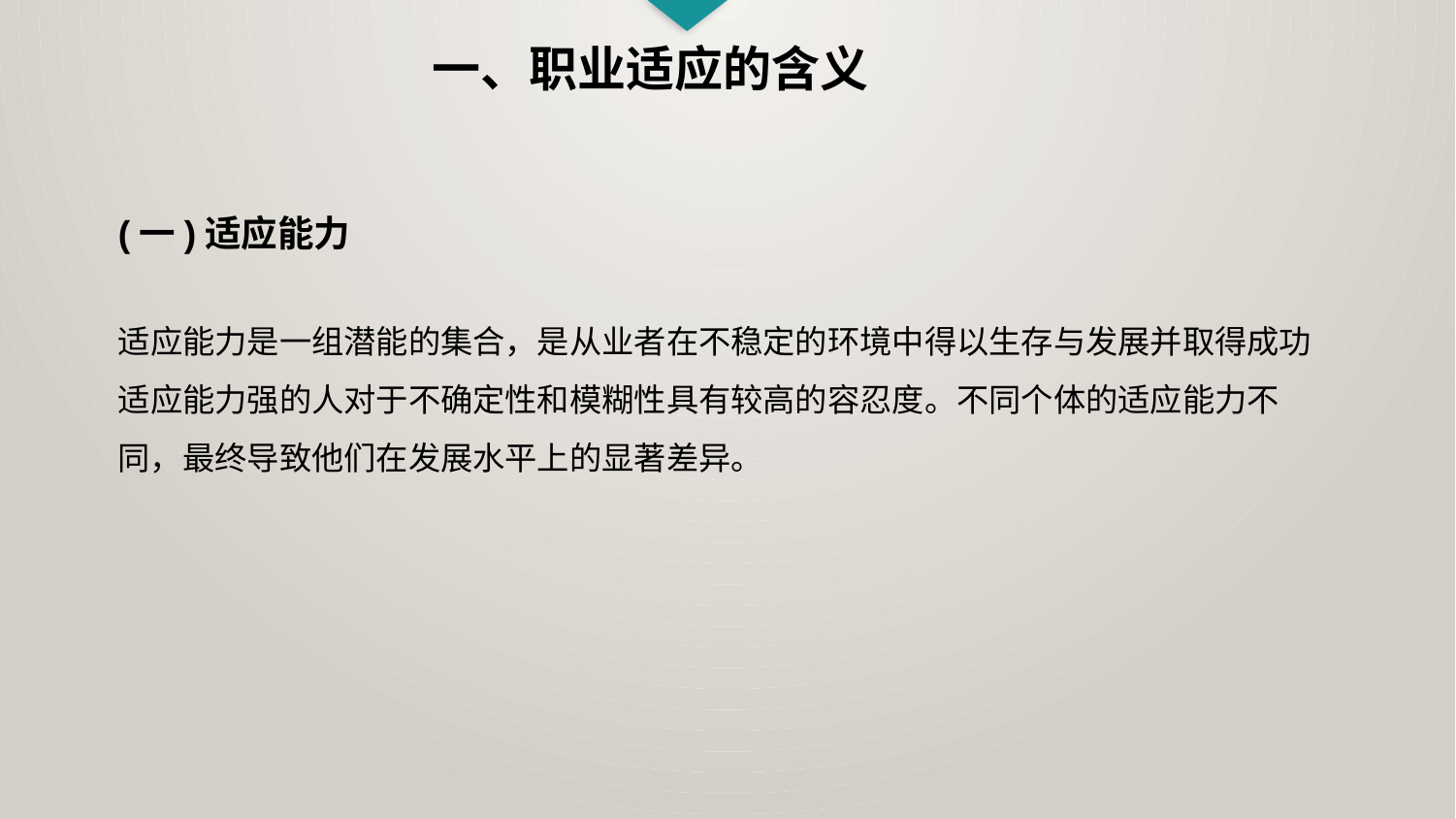

一、职业适应的含义
(一)适应能力
适应能力是一组潜能的集合，是从业者在不稳定的环境中得以生存与发展并取得成功适应能力强的人对于不确定性和模糊性具有较高的容忍度。不同个体的适应能力不同，最终导致他们在发展水平上的显著差异。
24